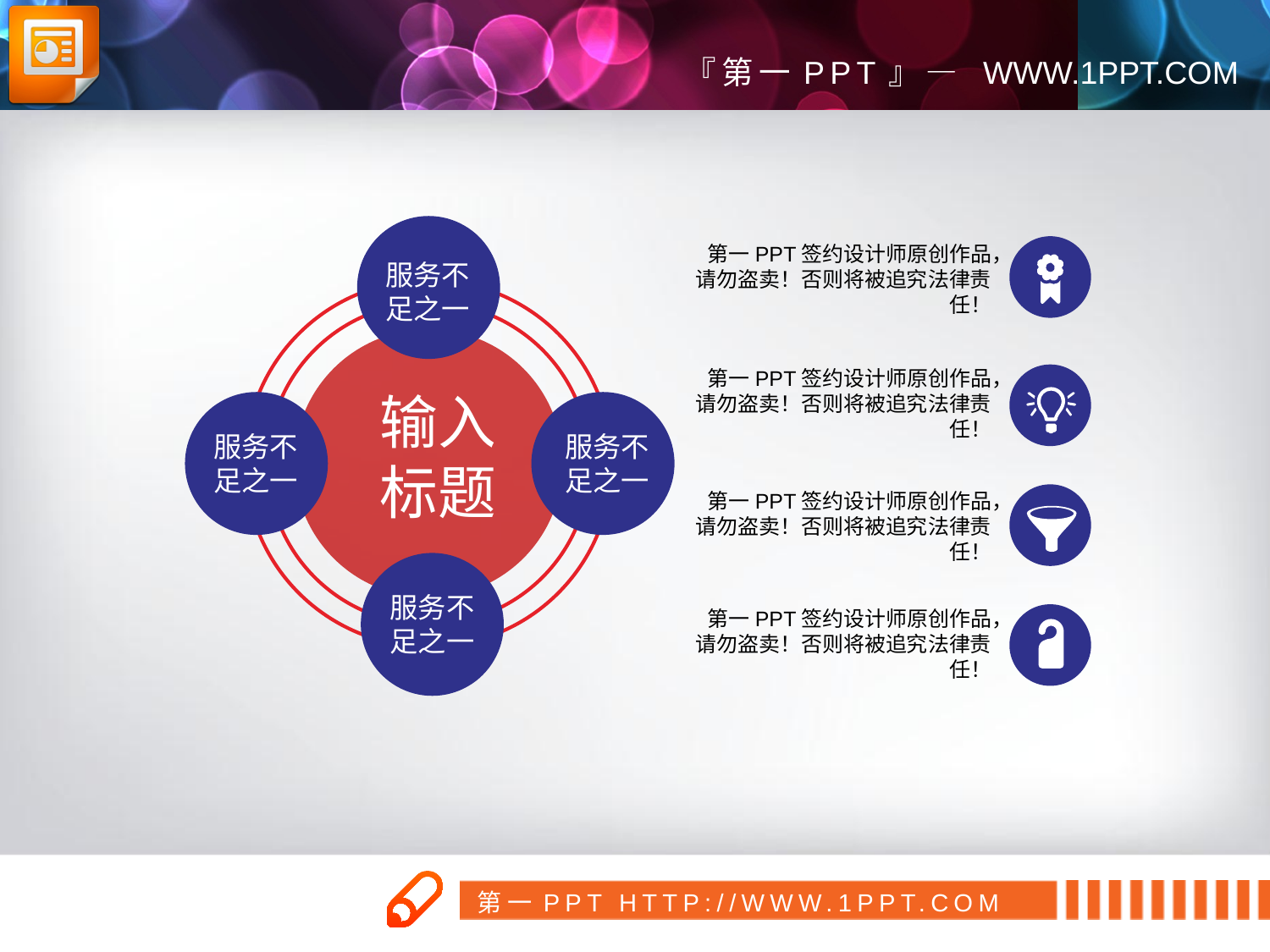

服务不足之一

服务不
足之一
服务不足之一

服务不
足之一
第一PPT签约设计师原创作品，请勿盗卖！否则将被追究法律责任！

第一PPT签约设计师原创作品，请勿盗卖！否则将被追究法律责任！

输入
标题

第一PPT签约设计师原创作品，请勿盗卖！否则将被追究法律责任！

第一PPT签约设计师原创作品，请勿盗卖！否则将被追究法律责任！